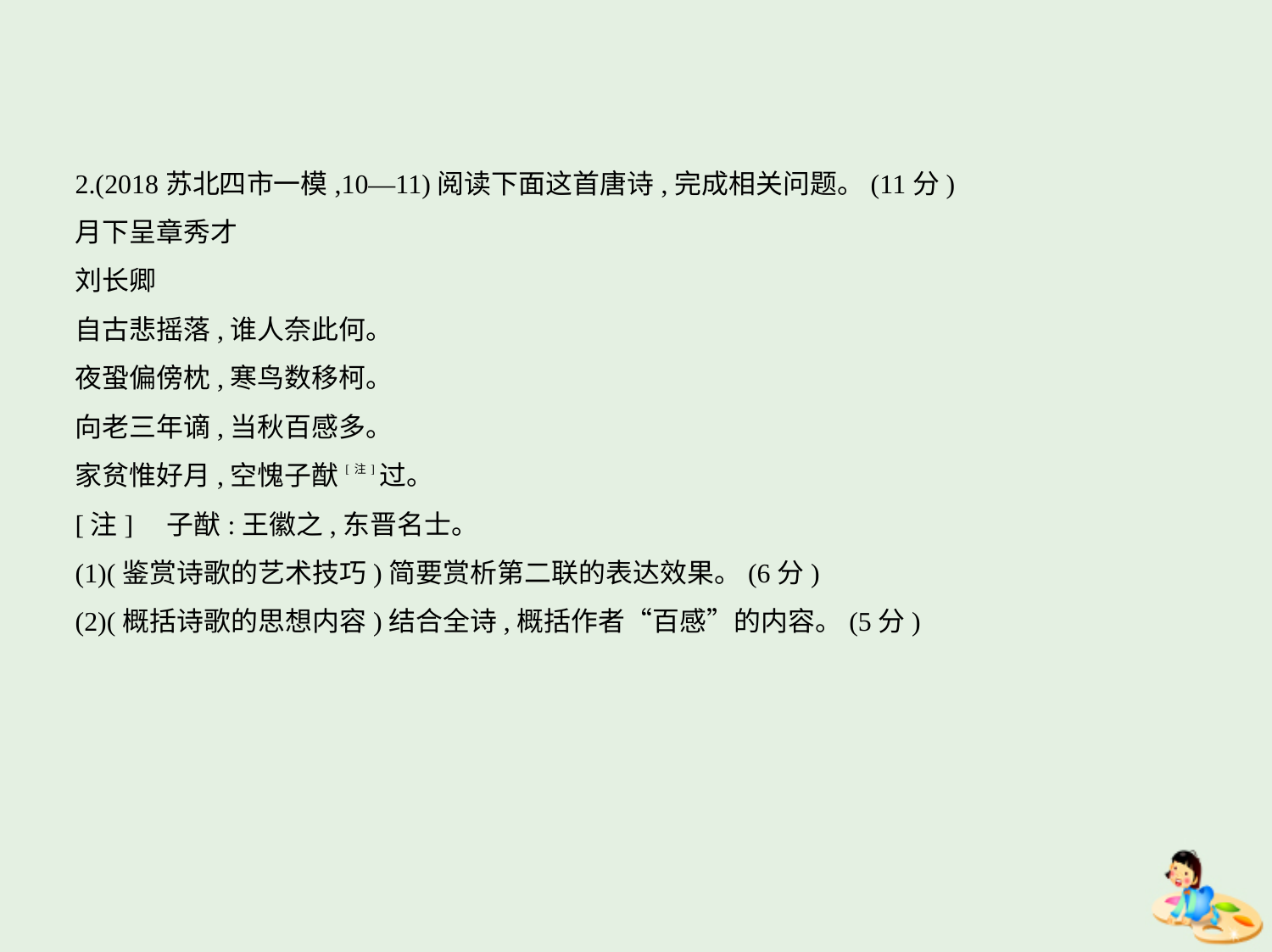

2.(2018苏北四市一模,10—11)阅读下面这首唐诗,完成相关问题。(11分)
月下呈章秀才
刘长卿
自古悲摇落,谁人奈此何。
夜蛩偏傍枕,寒鸟数移柯。
向老三年谪,当秋百感多。
家贫惟好月,空愧子猷[注]过。
[注]    子猷:王徽之,东晋名士。
(1)(鉴赏诗歌的艺术技巧)简要赏析第二联的表达效果。(6分)
(2)(概括诗歌的思想内容)结合全诗,概括作者“百感”的内容。(5分)